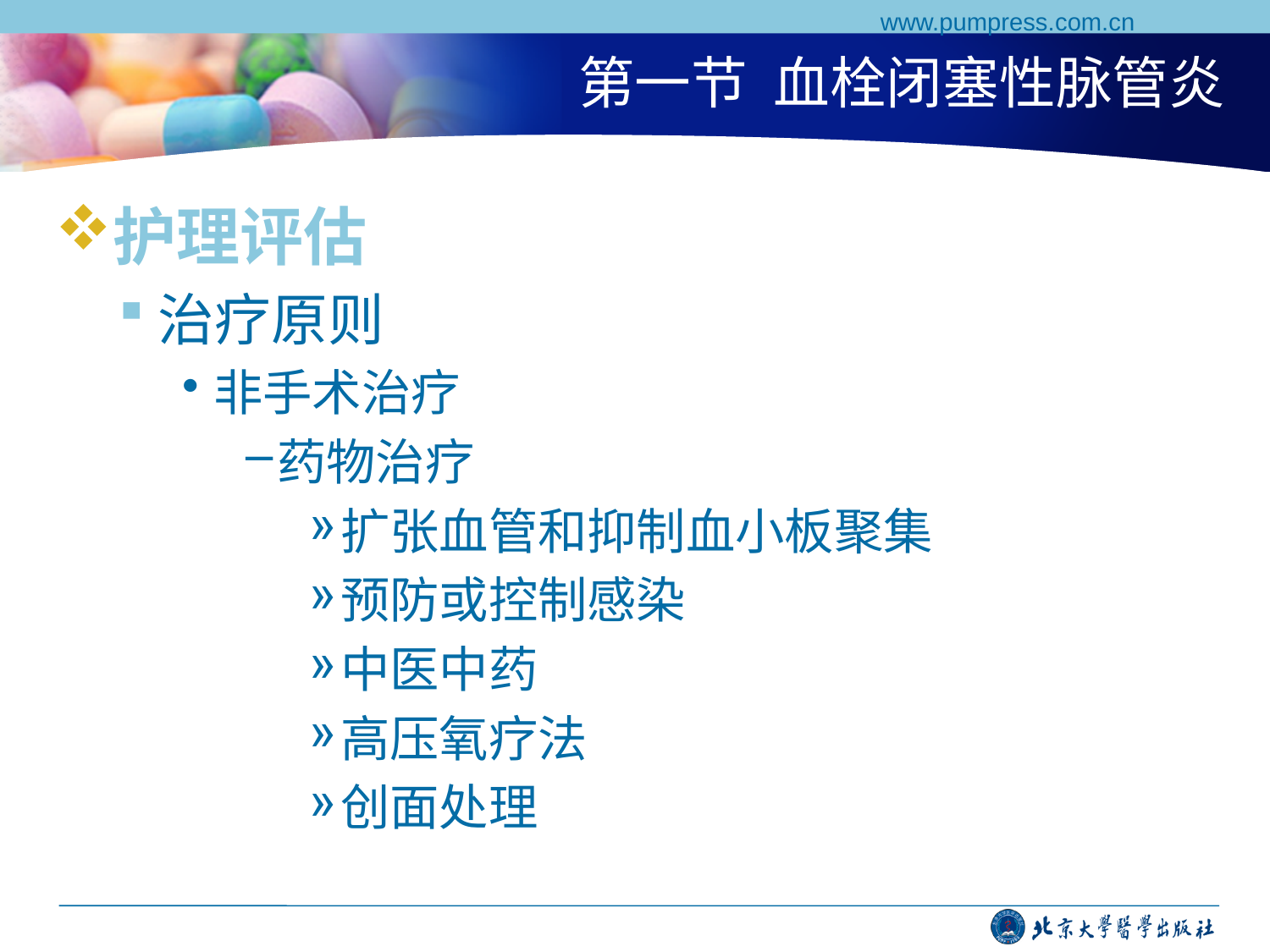

www.pumpress.com.cn
# 第一节  血栓闭塞性脉管炎
护理评估
治疗原则
非手术治疗
药物治疗
扩张血管和抑制血小板聚集
预防或控制感染
中医中药
高压氧疗法
创面处理